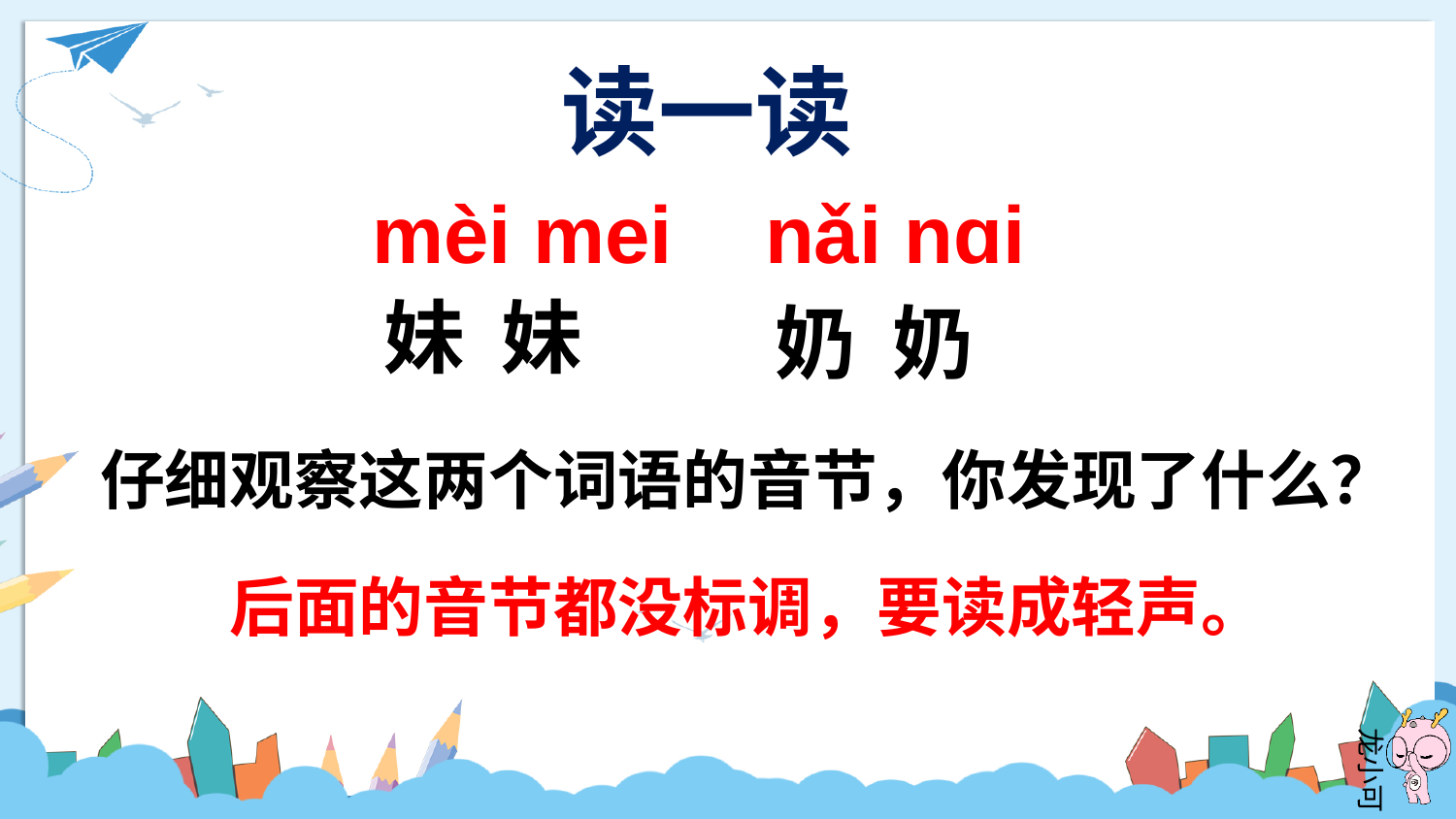

读一读
mèi mei
nǎi nɑi
妹  妹
奶  奶
仔细观察这两个词语的音节，你发现了什么？
后面的音节都没标调，要读成轻声。